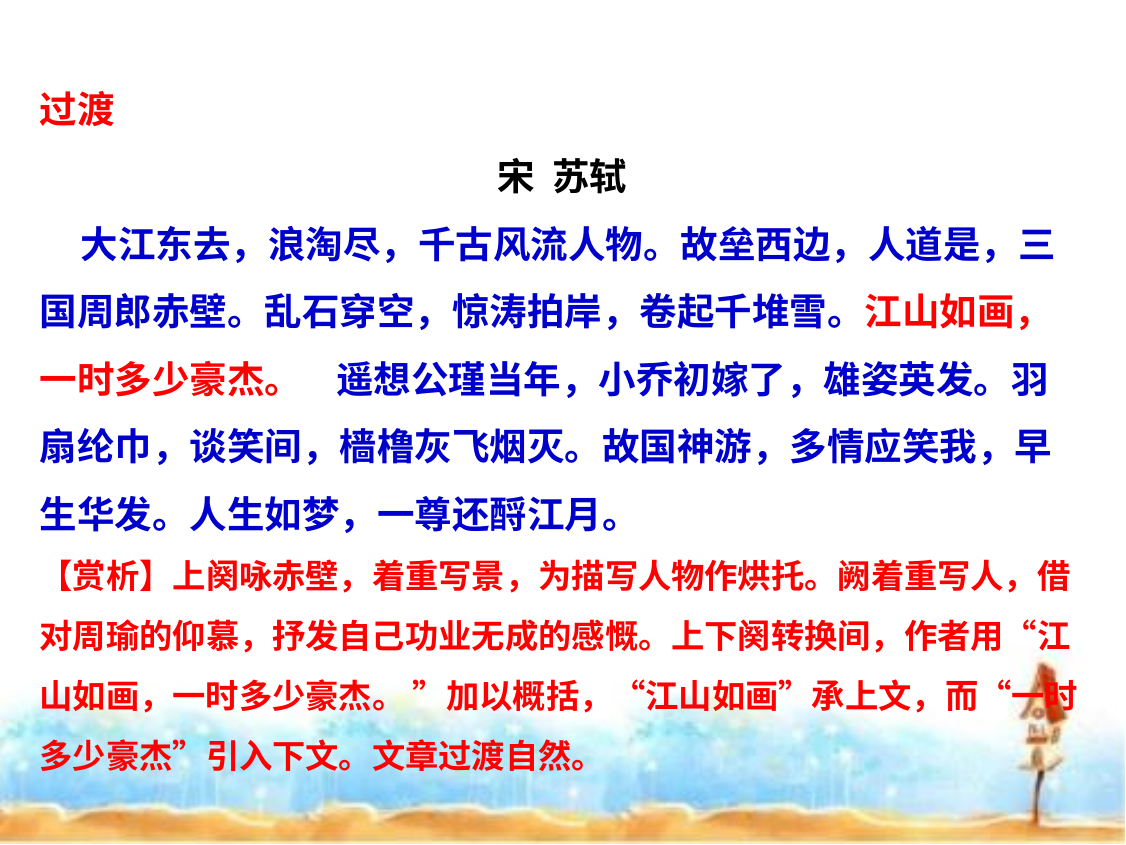

过渡
宋  苏轼
     大江东去，浪淘尽，千古风流人物。故垒西边，人道是，三国周郎赤壁。乱石穿空，惊涛拍岸，卷起千堆雪。江山如画，一时多少豪杰。    遥想公瑾当年，小乔初嫁了，雄姿英发。羽扇纶巾，谈笑间，樯橹灰飞烟灭。故国神游，多情应笑我，早生华发。人生如梦，一尊还酹江月。
【赏析】上阕咏赤壁，着重写景，为描写人物作烘托。阙着重写人，借对周瑜的仰慕，抒发自己功业无成的感慨。上下阕转换间，作者用“江山如画，一时多少豪杰。 ”加以概括，“江山如画”承上文，而“一时多少豪杰”引入下文。文章过渡自然。